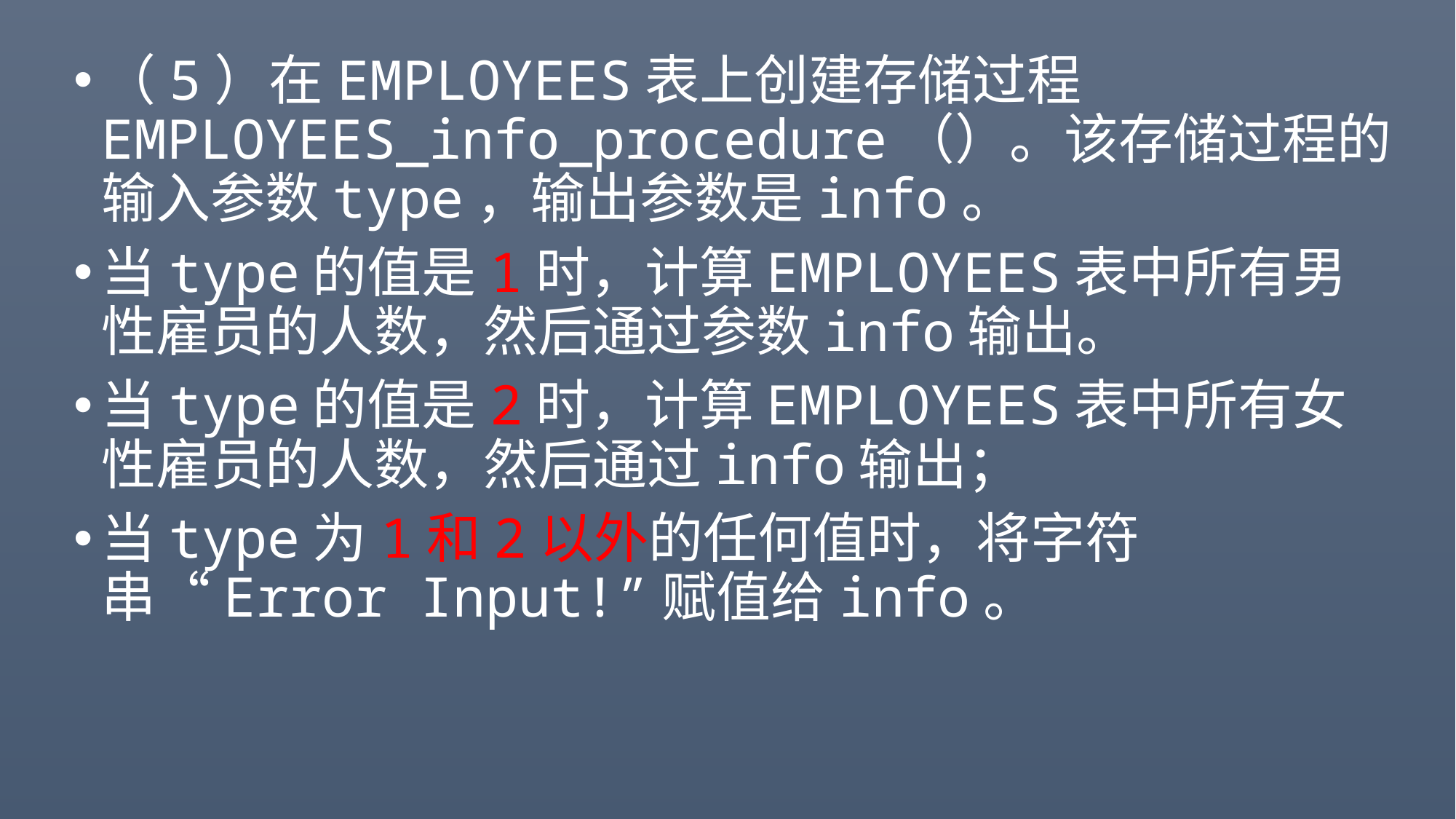

#
（5）在EMPLOYEES表上创建存储过程EMPLOYEES_info_procedure（）。该存储过程的输入参数type，输出参数是info。
当type的值是1时，计算EMPLOYEES表中所有男性雇员的人数，然后通过参数info输出。
当type的值是2时，计算EMPLOYEES表中所有女性雇员的人数，然后通过info输出；
当type为1和2以外的任何值时，将字符串“Error Input!”赋值给info。